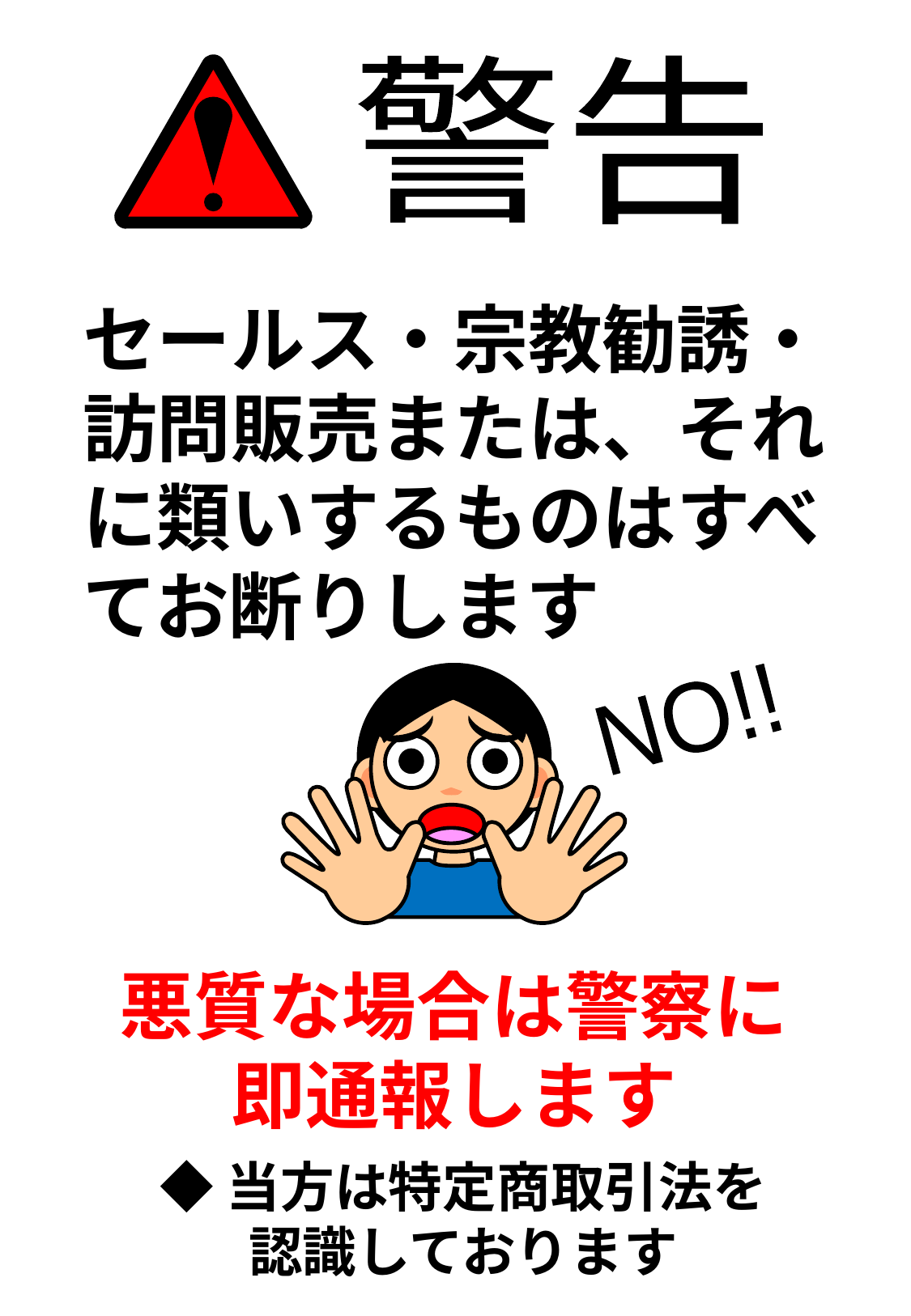

警告
セールス・宗教勧誘・訪問販売または、それに類いするものはすべてお断りします

NO!!
悪質な場合は警察に
即通報します
◆当方は特定商取引法を
認識しております